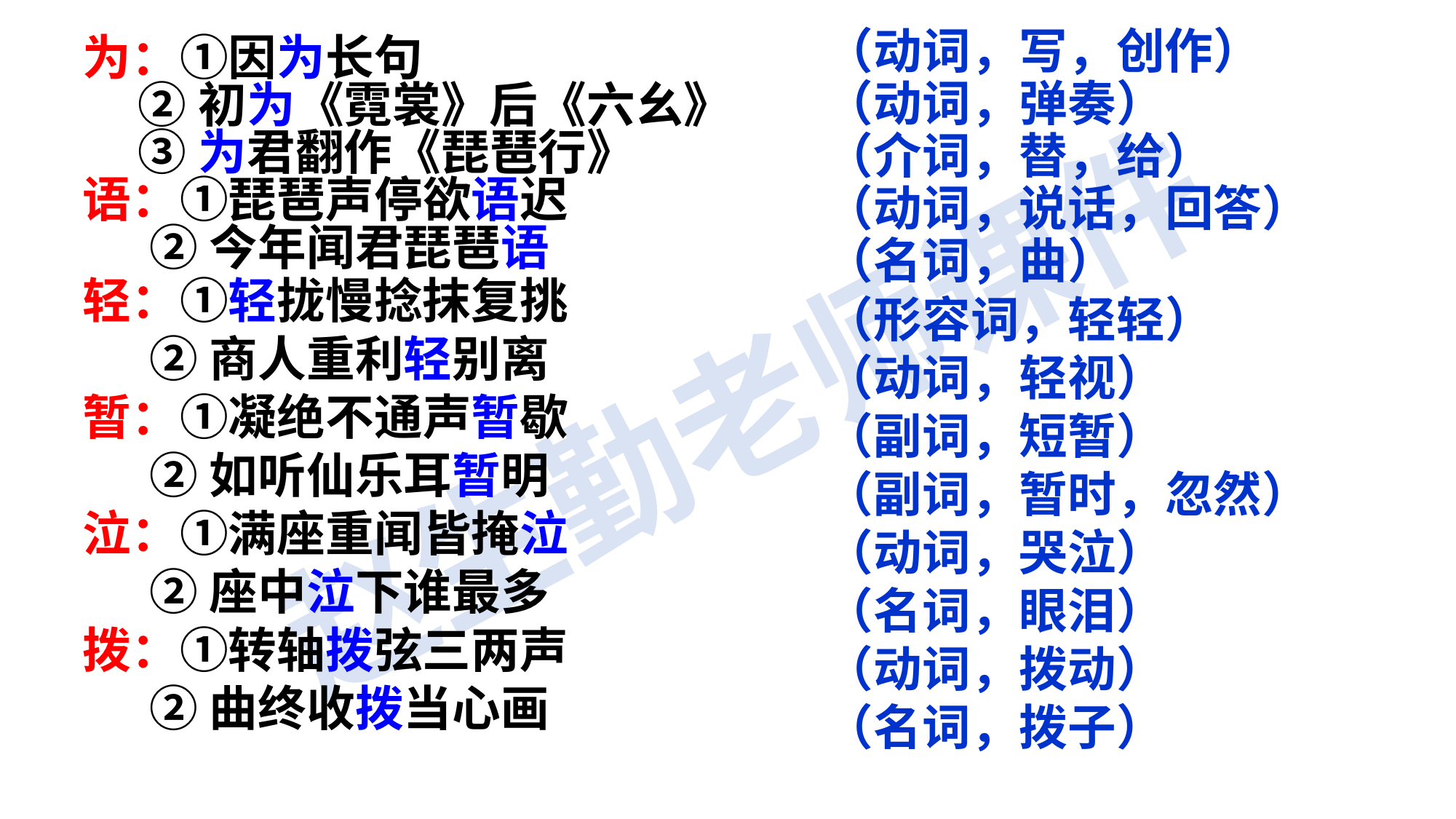

（动词，写，创作）
（动词，弹奏）
（介词，替，给）
（动词，说话，回答） （名词，曲）
（形容词，轻轻）
（动词，轻视）
（副词，短暂）
（副词，暂时，忽然）
（动词，哭泣）
（名词，眼泪）
（动词，拨动）
（名词，拨子）
为：①因为长句
     ②初为《霓裳》后《六幺》
     ③为君翻作《琵琶行》
语：①琵琶声停欲语迟
      ②今年闻君琵琶语
轻：①轻拢慢捻抹复挑
      ②商人重利轻别离
暂：①凝绝不通声暂歇
      ②如听仙乐耳暂明
泣：①满座重闻皆掩泣
      ②座中泣下谁最多
拨：①转轴拨弦三两声
      ②曲终收拨当心画